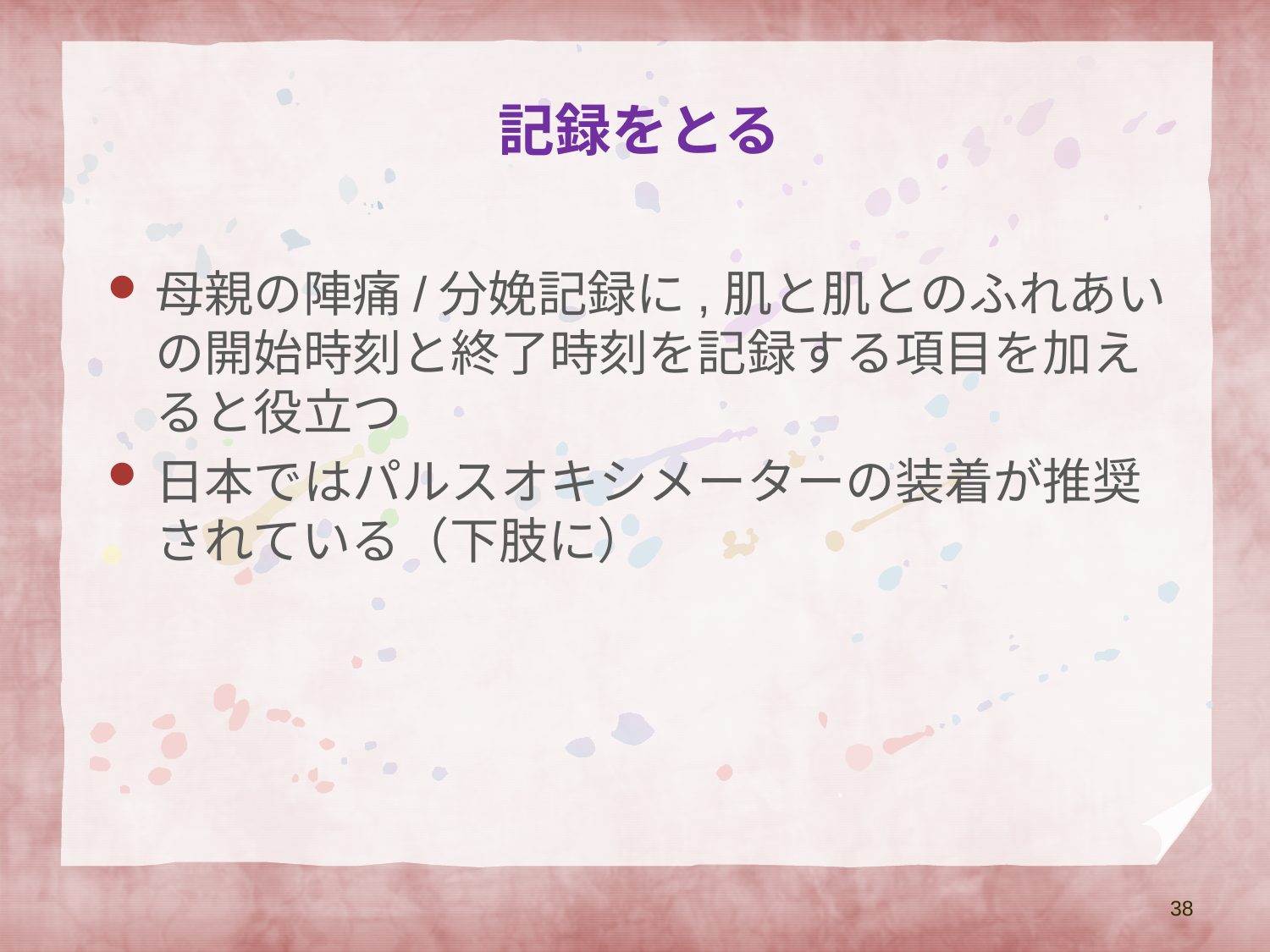

# 記録をとる
母親の陣痛/分娩記録に,肌と肌とのふれあいの開始時刻と終了時刻を記録する項目を加えると役立つ
日本ではパルスオキシメーターの装着が推奨されている（下肢に）

38